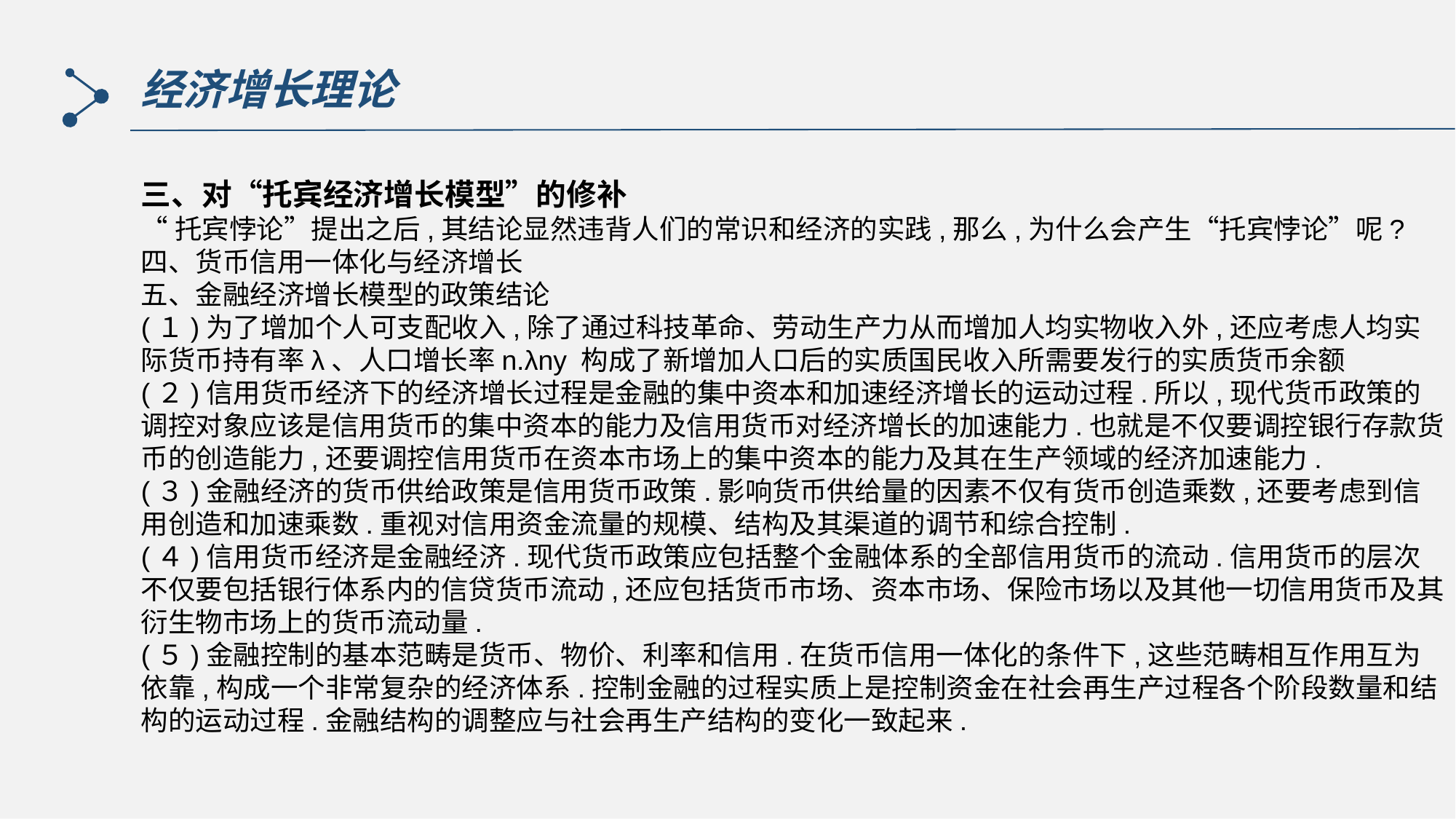

经济增长理论
三、对“托宾经济增长模型”的修补
“托宾悖论”提出之后,其结论显然违背人们的常识和经济的实践,那么,为什么会产生“托宾悖论”呢?
四、货币信用一体化与经济增长
五、金融经济增长模型的政策结论
(１)为了增加个人可支配收入,除了通过科技革命、劳动生产力从而增加人均实物收入外,还应考虑人均实际货币持有率λ、人口增长率n.λny 构成了新增加人口后的实质国民收入所需要发行的实质货币余额
(２)信用货币经济下的经济增长过程是金融的集中资本和加速经济增长的运动过程.所以,现代货币政策的调控对象应该是信用货币的集中资本的能力及信用货币对经济增长的加速能力.也就是不仅要调控银行存款货币的创造能力,还要调控信用货币在资本市场上的集中资本的能力及其在生产领域的经济加速能力.
(３)金融经济的货币供给政策是信用货币政策.影响货币供给量的因素不仅有货币创造乘数,还要考虑到信用创造和加速乘数.重视对信用资金流量的规模、结构及其渠道的调节和综合控制.
(４)信用货币经济是金融经济.现代货币政策应包括整个金融体系的全部信用货币的流动.信用货币的层次不仅要包括银行体系内的信贷货币流动,还应包括货币市场、资本市场、保险市场以及其他一切信用货币及其衍生物市场上的货币流动量.
(５)金融控制的基本范畴是货币、物价、利率和信用.在货币信用一体化的条件下,这些范畴相互作用互为依靠,构成一个非常复杂的经济体系.控制金融的过程实质上是控制资金在社会再生产过程各个阶段数量和结构的运动过程.金融结构的调整应与社会再生产结构的变化一致起来.